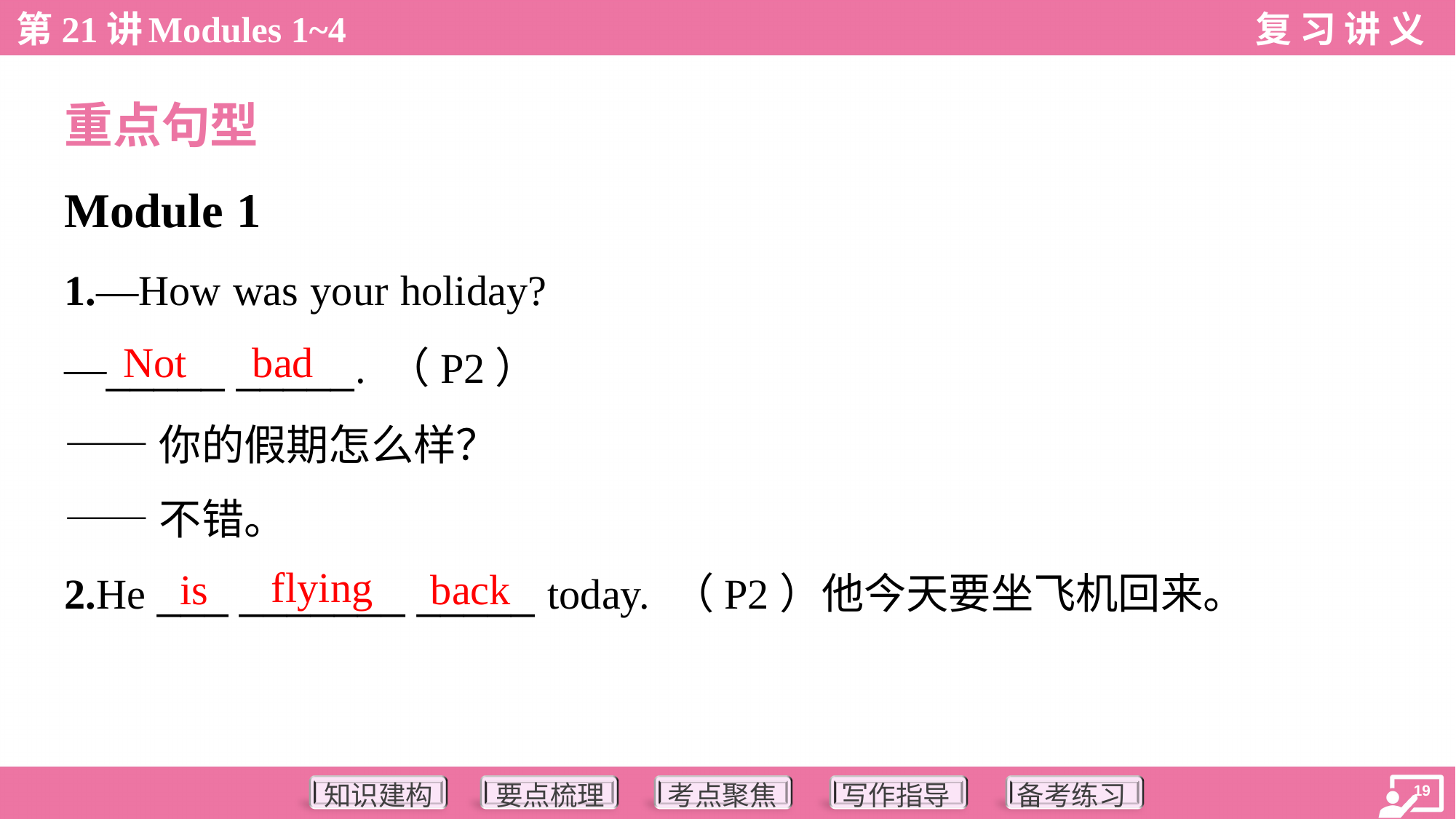

重点句型
Module 1
1.—How was your holiday?
—_____ _____. （P2）
——你的假期怎么样？
——不错。
Not
bad
flying
is
back
2.He ___ _______ _____ today. （P2）他今天要坐飞机回来。